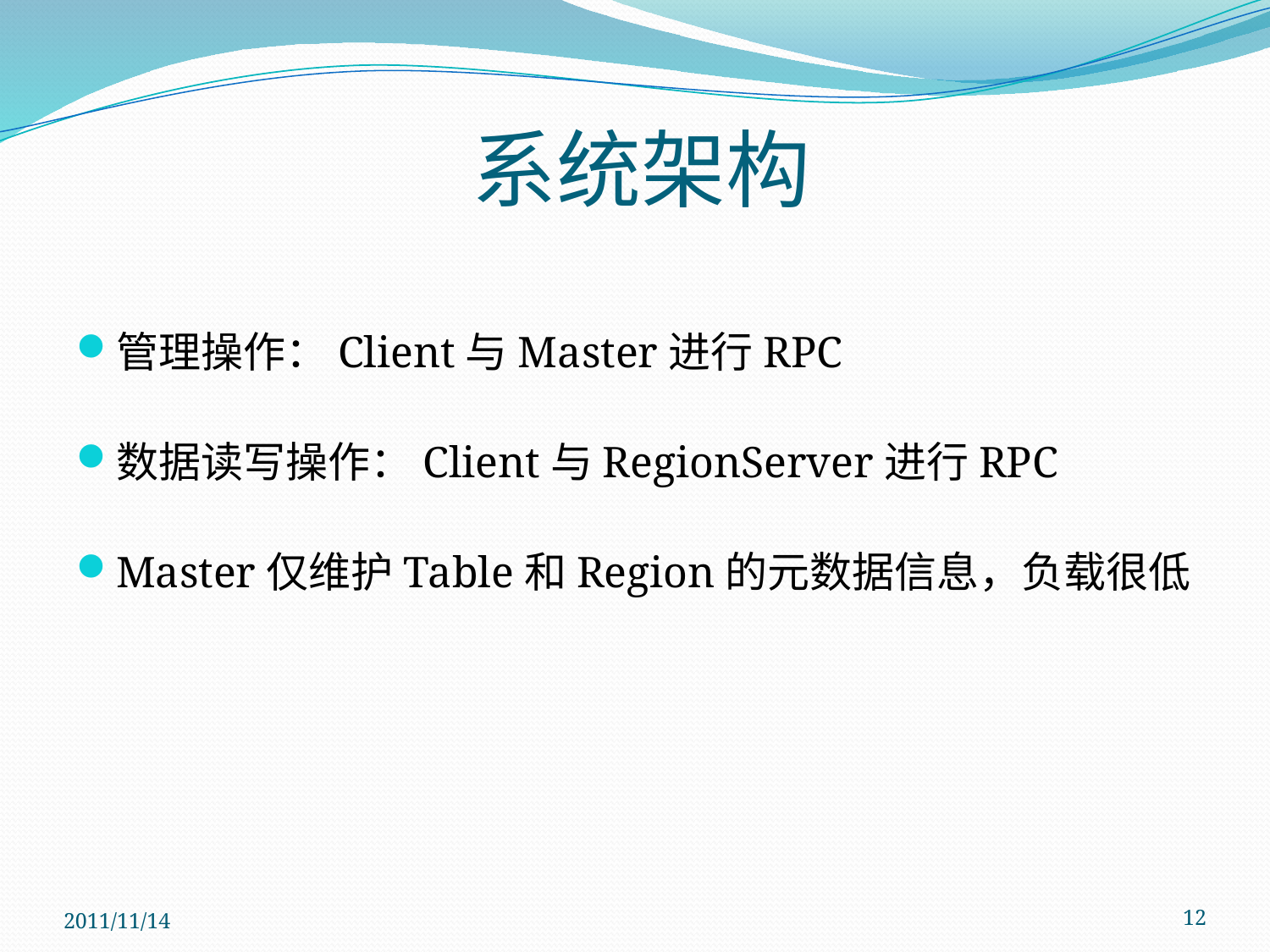

系统架构
管理操作：Client与Master进行RPC
数据读写操作：Client与RegionServer进行RPC
Master仅维护Table和Region的元数据信息，负载很低

2011/11/14
12